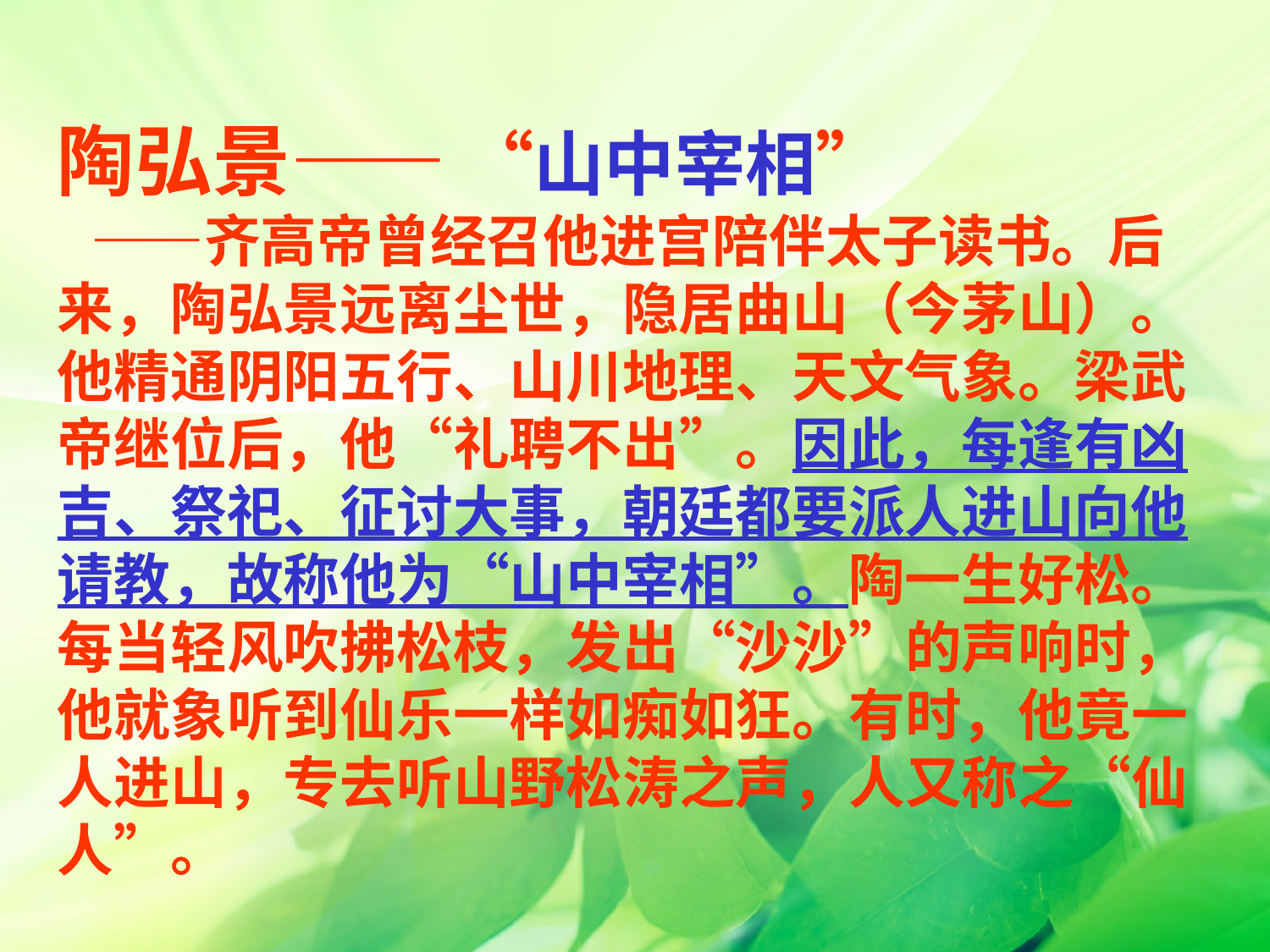

陶弘景―― “山中宰相”
   ――齐高帝曾经召他进宫陪伴太子读书。后来，陶弘景远离尘世，隐居曲山（今茅山）。他精通阴阳五行、山川地理、天文气象。梁武帝继位后，他“礼聘不出”。因此，每逢有凶吉、祭祀、征讨大事，朝廷都要派人进山向他请教，故称他为“山中宰相”。陶一生好松。每当轻风吹拂松枝，发出“沙沙”的声响时，他就象听到仙乐一样如痴如狂。有时，他竟一人进山，专去听山野松涛之声，人又称之“仙人”。